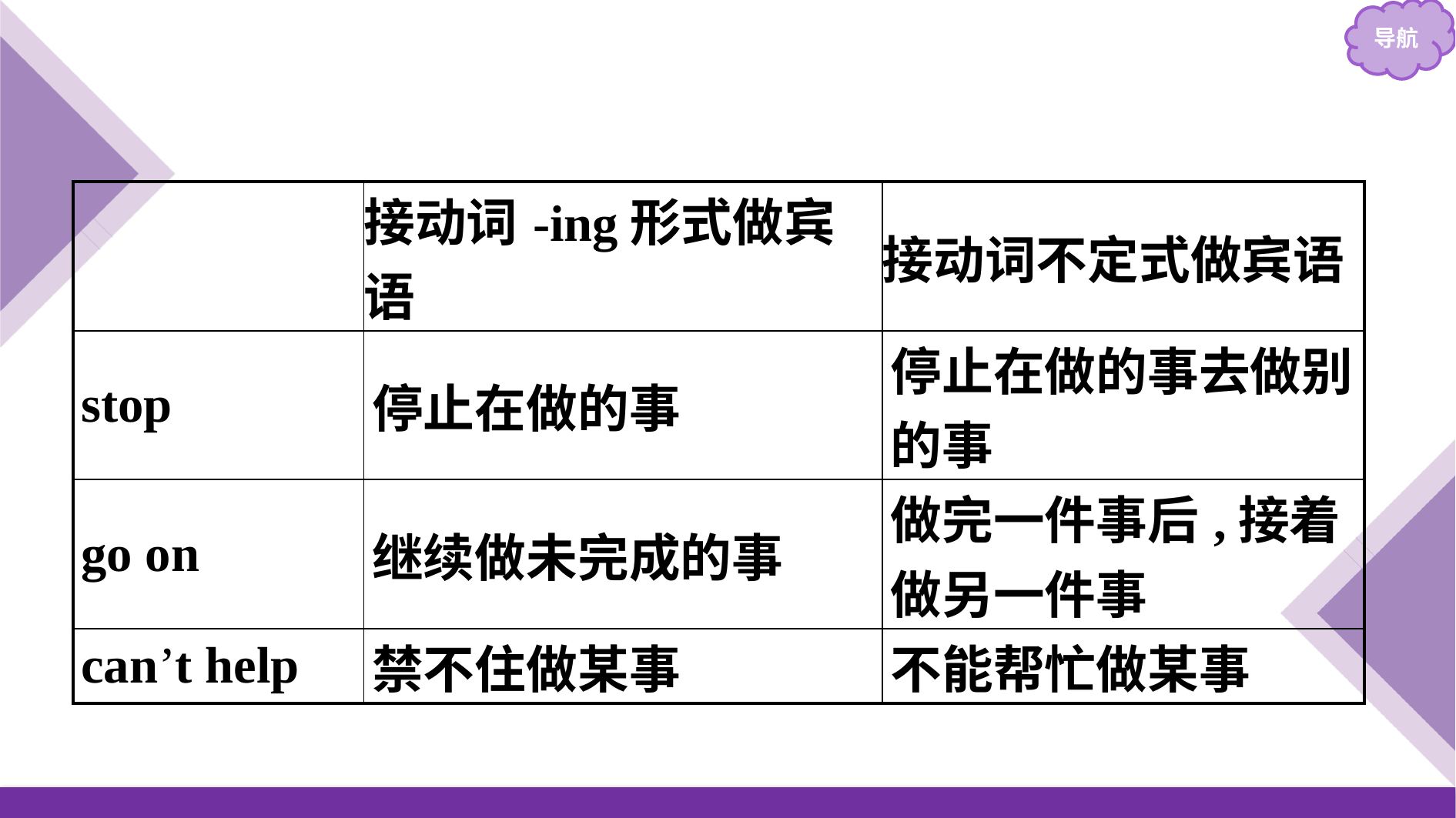

|  | 接动词-ing形式做宾语 | 接动词不定式做宾语 |
| --- | --- | --- |
| stop | 停止在做的事 | 停止在做的事去做别的事 |
| go on | 继续做未完成的事 | 做完一件事后,接着做另一件事 |
| can’t help | 禁不住做某事 | 不能帮忙做某事 |